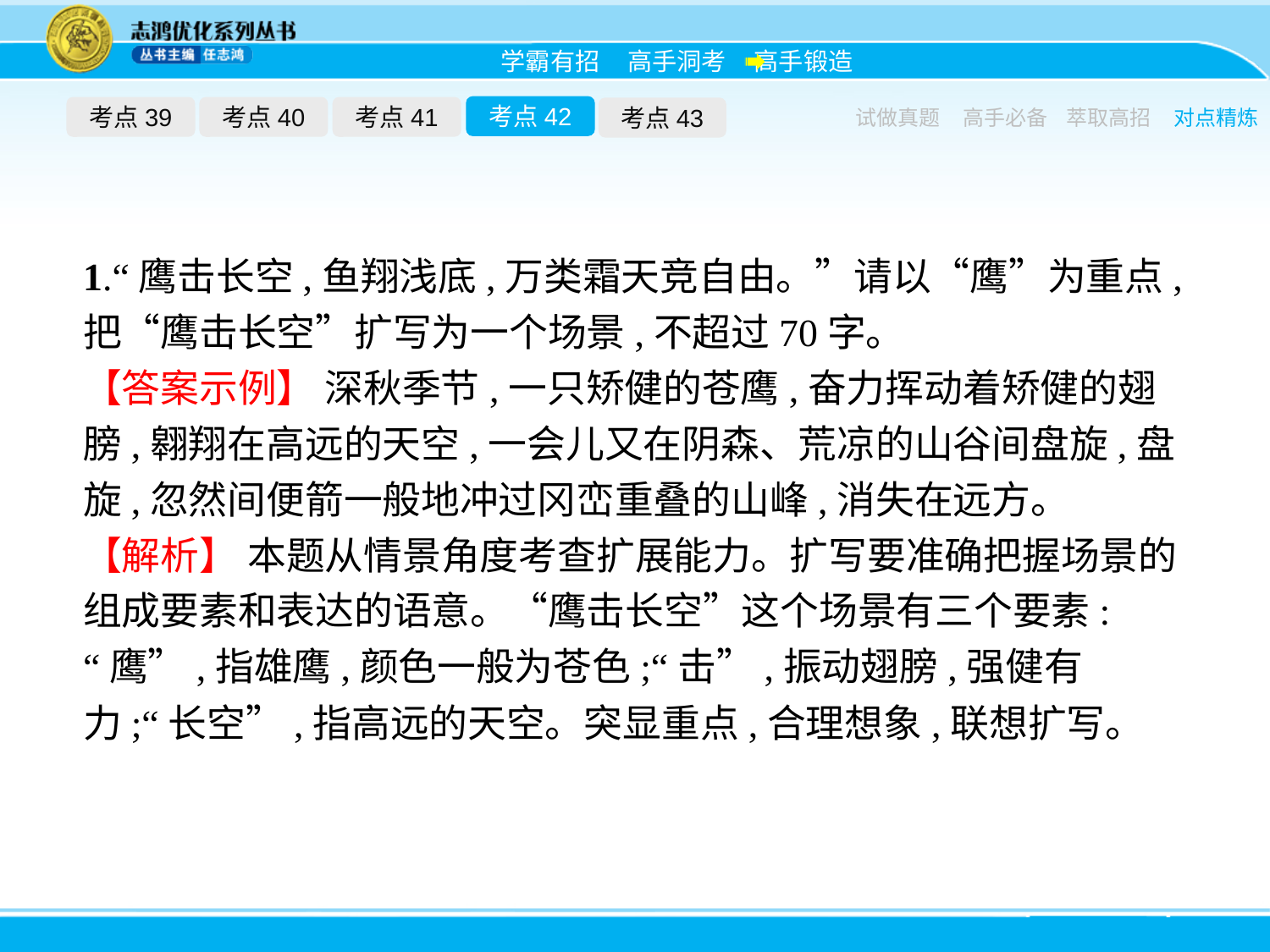

考点42
考点39
考点40
考点41
考点43
试做真题
高手必备
萃取高招
对点精炼
1.“鹰击长空,鱼翔浅底,万类霜天竞自由。”请以“鹰”为重点,把“鹰击长空”扩写为一个场景,不超过70字。
【答案示例】 深秋季节,一只矫健的苍鹰,奋力挥动着矫健的翅膀,翱翔在高远的天空,一会儿又在阴森、荒凉的山谷间盘旋,盘旋,忽然间便箭一般地冲过冈峦重叠的山峰,消失在远方。
【解析】 本题从情景角度考查扩展能力。扩写要准确把握场景的组成要素和表达的语意。“鹰击长空”这个场景有三个要素:“鹰”,指雄鹰,颜色一般为苍色;“击”,振动翅膀,强健有力;“长空”,指高远的天空。突显重点,合理想象,联想扩写。